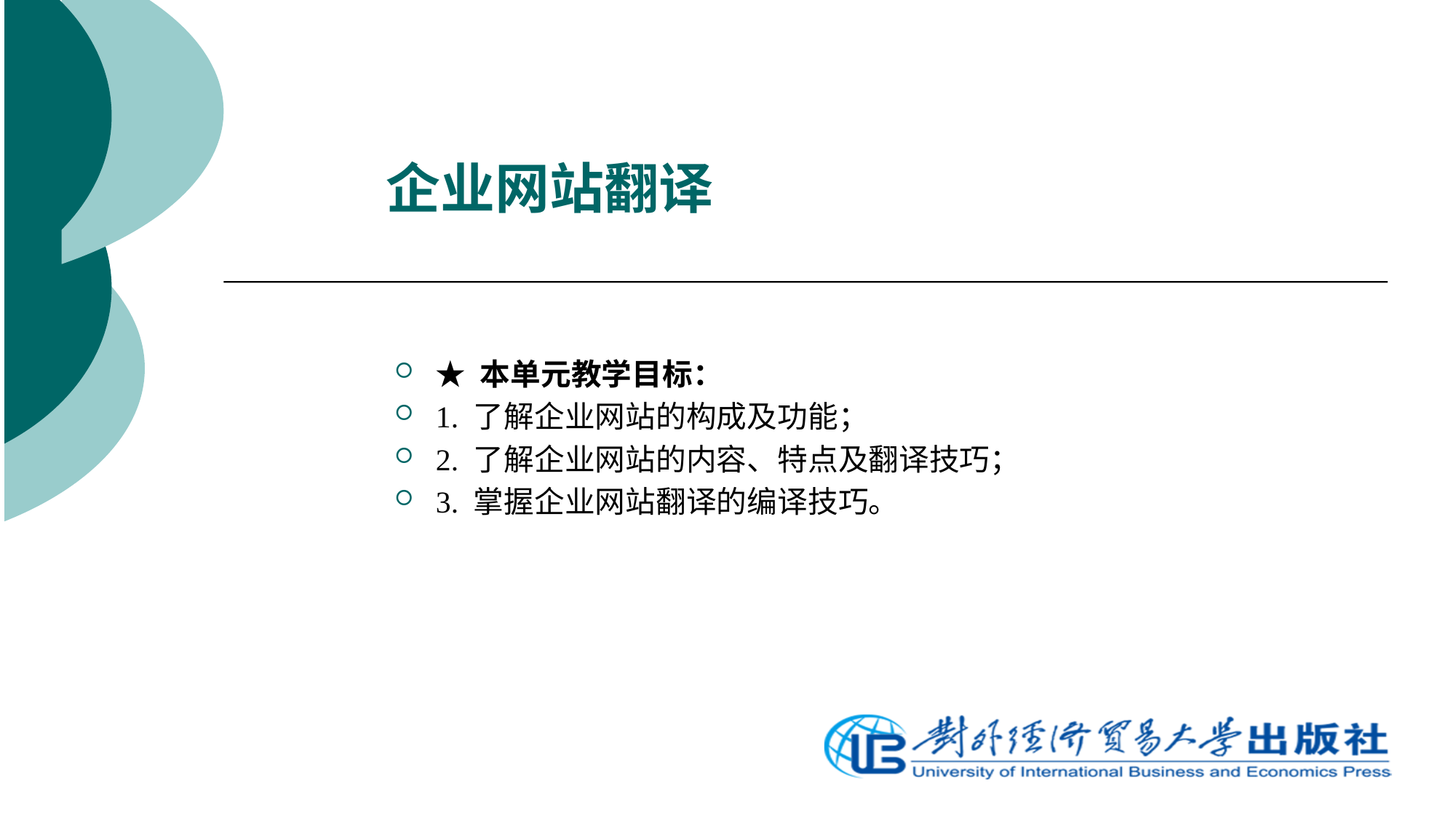

# 企业网站翻译
★ 本单元教学目标：
1. 了解企业网站的构成及功能；
2. 了解企业网站的内容、特点及翻译技巧；
3. 掌握企业网站翻译的编译技巧。